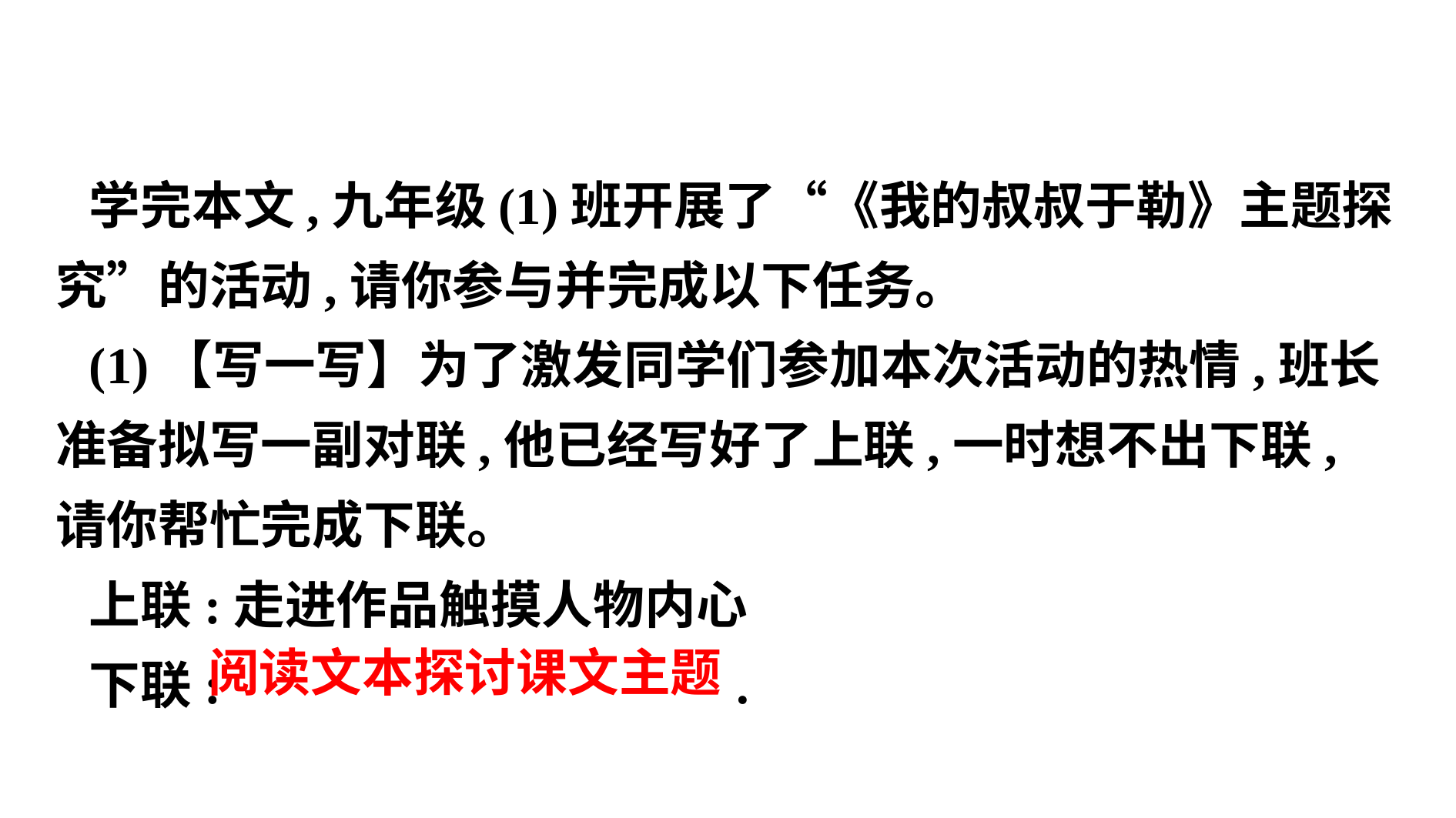

学完本文,九年级(1)班开展了“《我的叔叔于勒》主题探究”的活动,请你参与并完成以下任务。
(1)【写一写】为了激发同学们参加本次活动的热情,班长准备拟写一副对联,他已经写好了上联,一时想不出下联,请你帮忙完成下联。
上联:走进作品触摸人物内心
下联:                                        .
阅读文本探讨课文主题